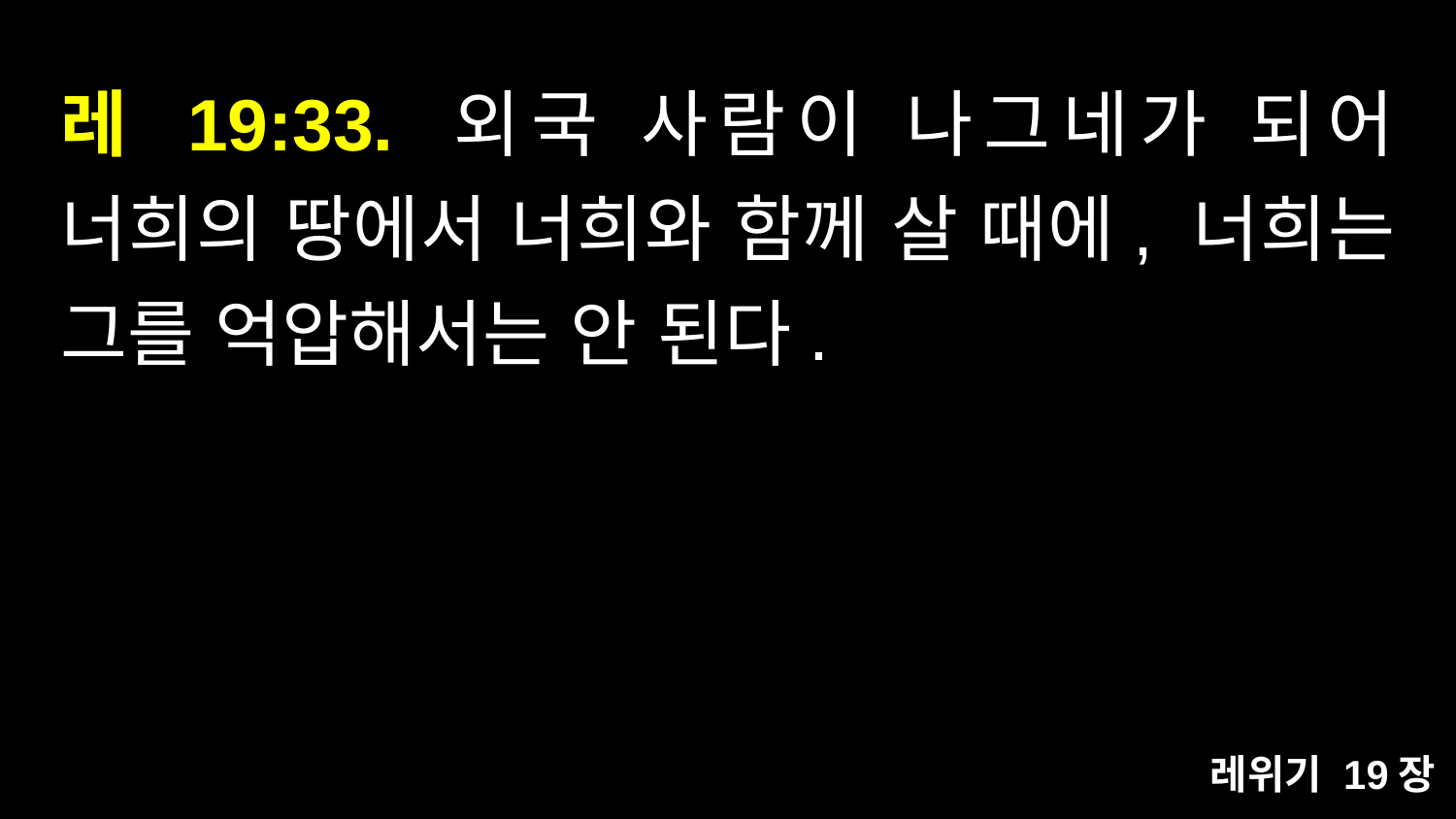

# 레 19:33. 외국 사람이 나그네가 되어 너희의 땅에서 너희와 함께 살 때에, 너희는 그를 억압해서는 안 된다.
레위기 19장